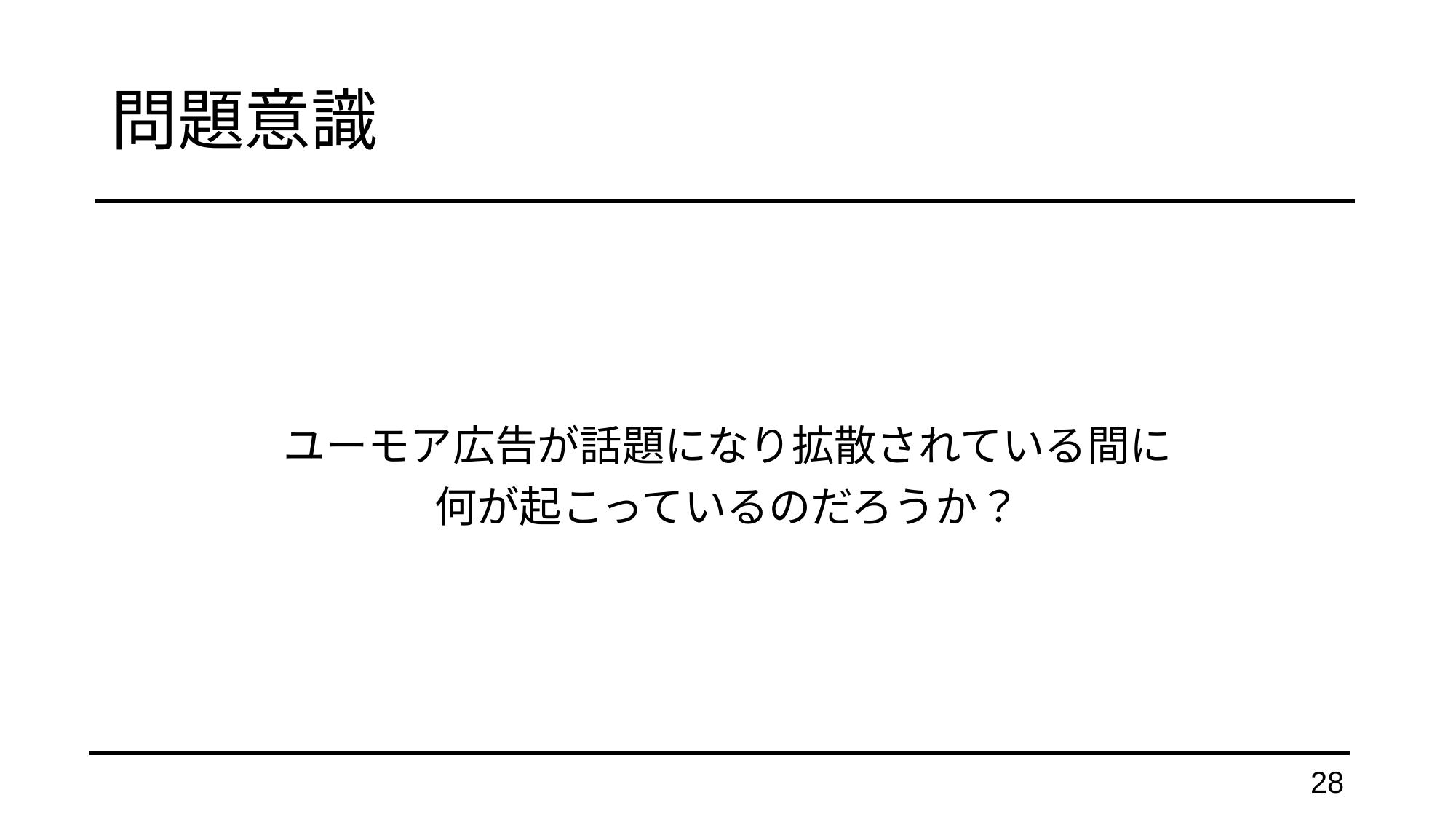

# 問題意識
ユーモア広告が話題になり拡散されている間に
何が起こっているのだろうか？
28